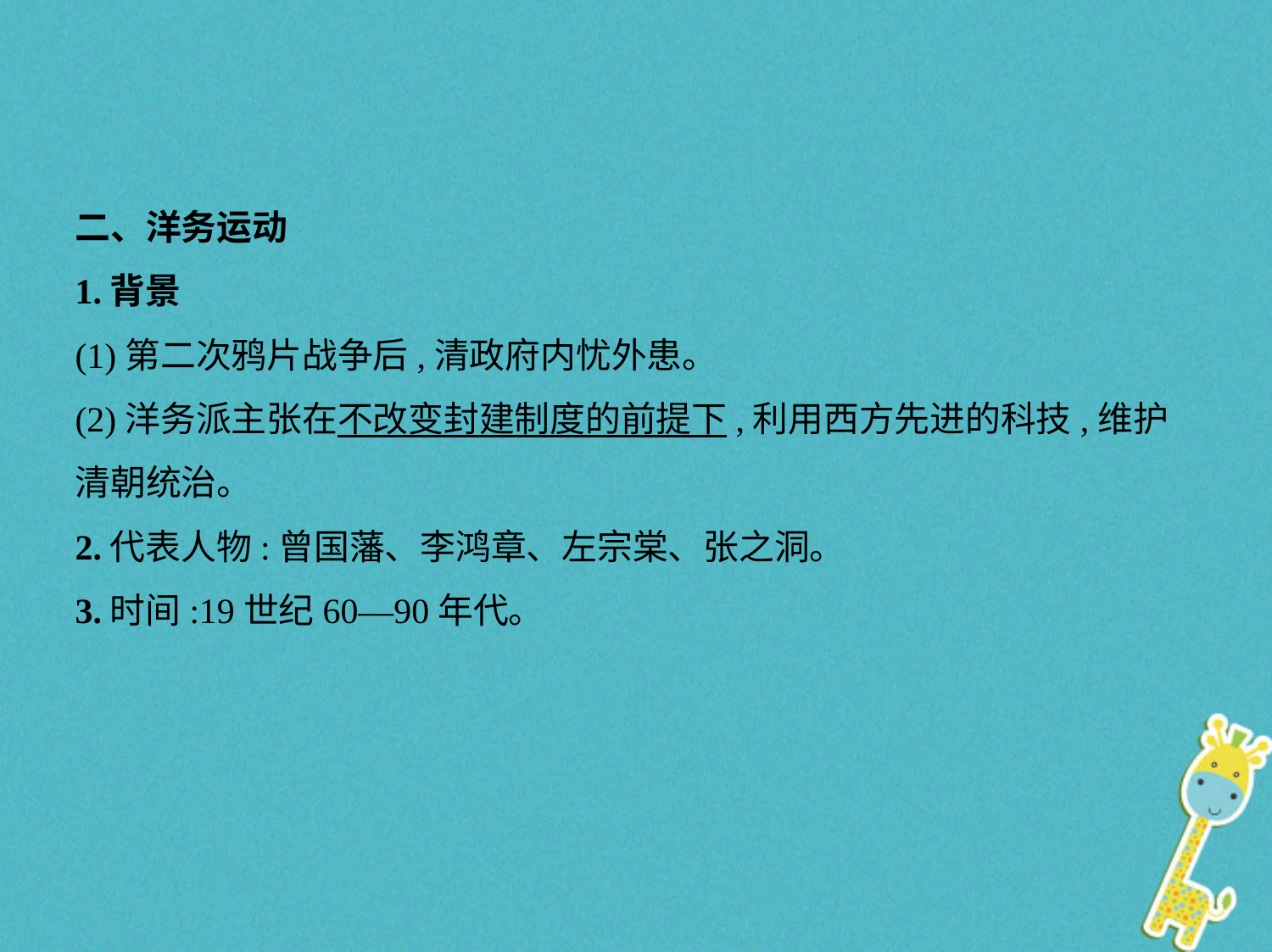

二、洋务运动
1.背景
(1)第二次鸦片战争后,清政府内忧外患。
(2)洋务派主张在不改变封建制度的前提下,利用西方先进的科技,维护
清朝统治。
2.代表人物:曾国藩、李鸿章、左宗棠、张之洞。
3.时间:19世纪60—90年代。